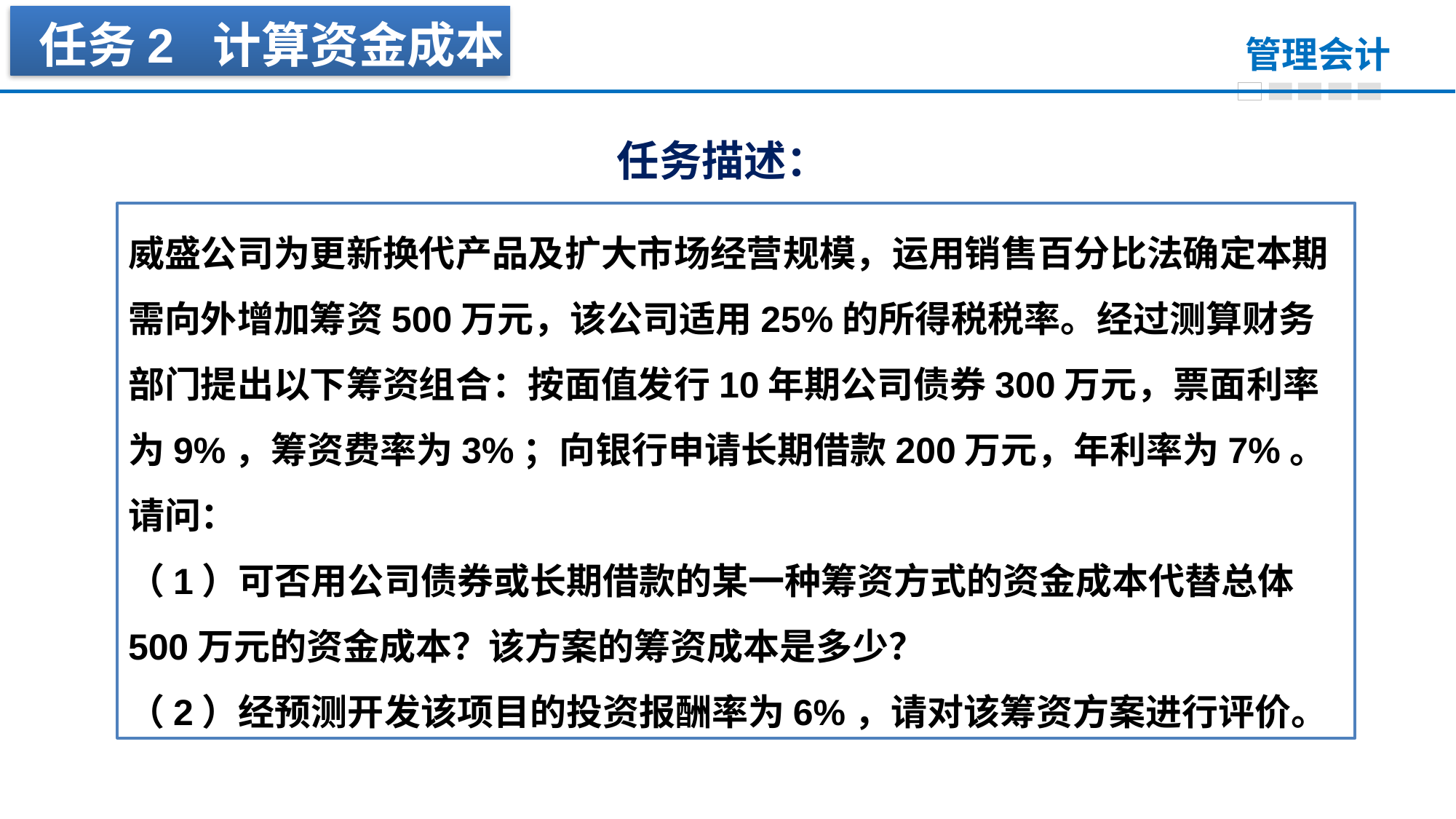

任务2  计算资金成本
任务描述：
威盛公司为更新换代产品及扩大市场经营规模，运用销售百分比法确定本期需向外增加筹资500万元，该公司适用25%的所得税税率。经过测算财务部门提出以下筹资组合：按面值发行10年期公司债券300万元，票面利率为9%，筹资费率为3%；向银行申请长期借款200万元，年利率为7%。
请问：
（1）可否用公司债券或长期借款的某一种筹资方式的资金成本代替总体500万元的资金成本？该方案的筹资成本是多少？
（2）经预测开发该项目的投资报酬率为6%，请对该筹资方案进行评价。